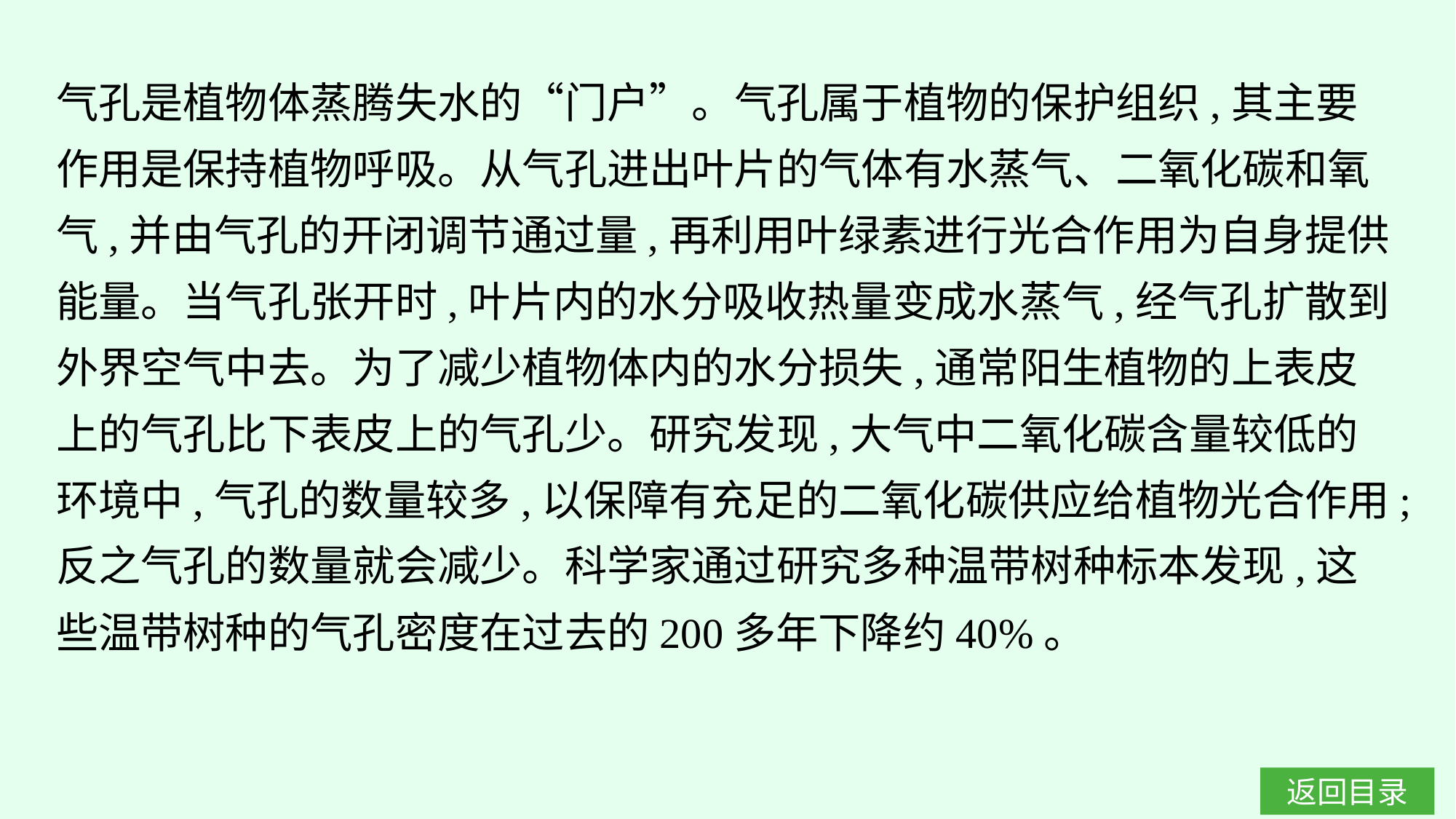

气孔是植物体蒸腾失水的“门户”。气孔属于植物的保护组织,其主要作用是保持植物呼吸。从气孔进出叶片的气体有水蒸气、二氧化碳和氧气,并由气孔的开闭调节通过量,再利用叶绿素进行光合作用为自身提供能量。当气孔张开时,叶片内的水分吸收热量变成水蒸气,经气孔扩散到外界空气中去。为了减少植物体内的水分损失,通常阳生植物的上表皮上的气孔比下表皮上的气孔少。研究发现,大气中二氧化碳含量较低的环境中,气孔的数量较多,以保障有充足的二氧化碳供应给植物光合作用;反之气孔的数量就会减少。科学家通过研究多种温带树种标本发现,这些温带树种的气孔密度在过去的200多年下降约40%。